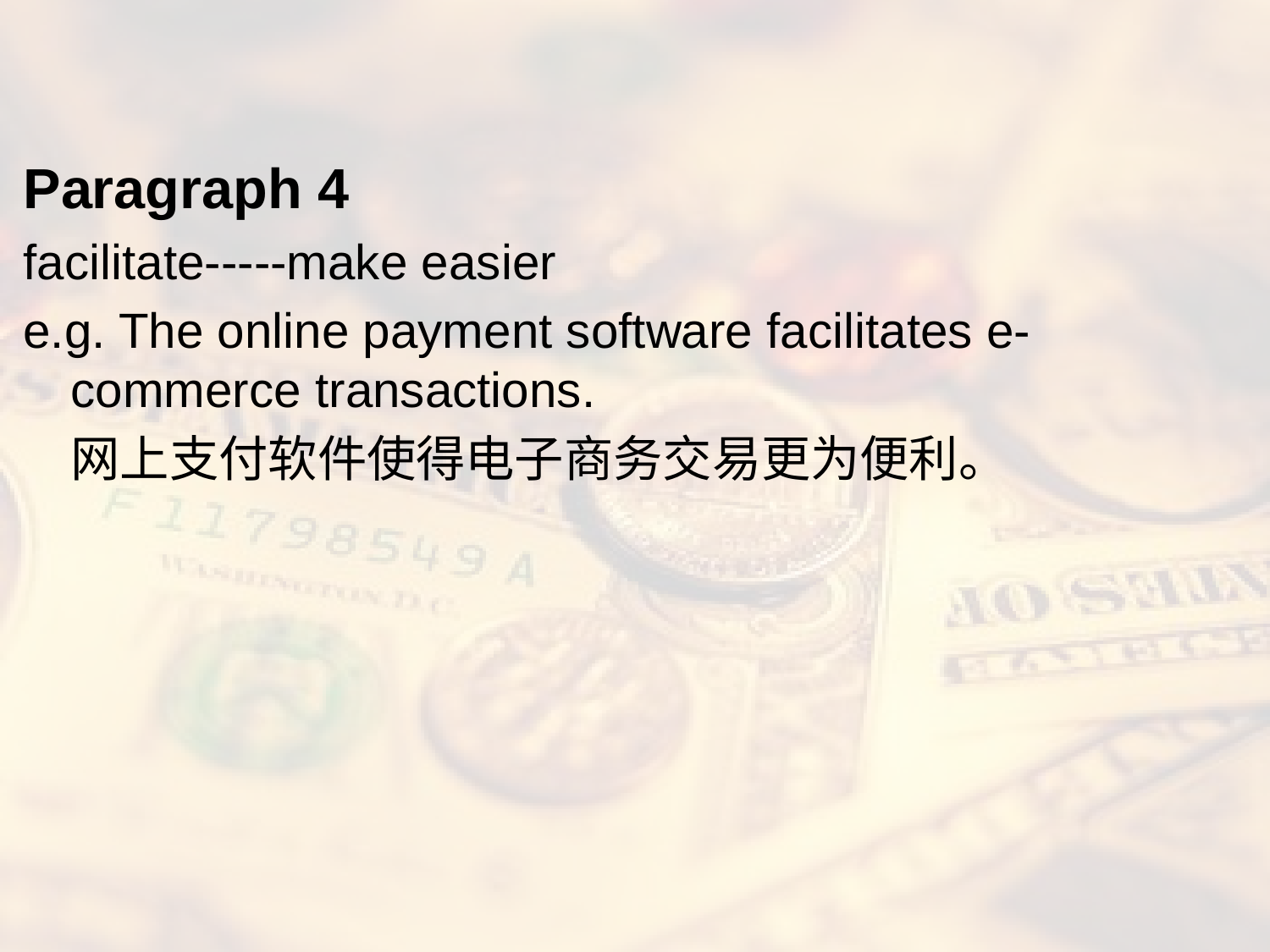

#
Paragraph 4
facilitate-----make easier
e.g. The online payment software facilitates e-commerce transactions.
	网上支付软件使得电子商务交易更为便利。